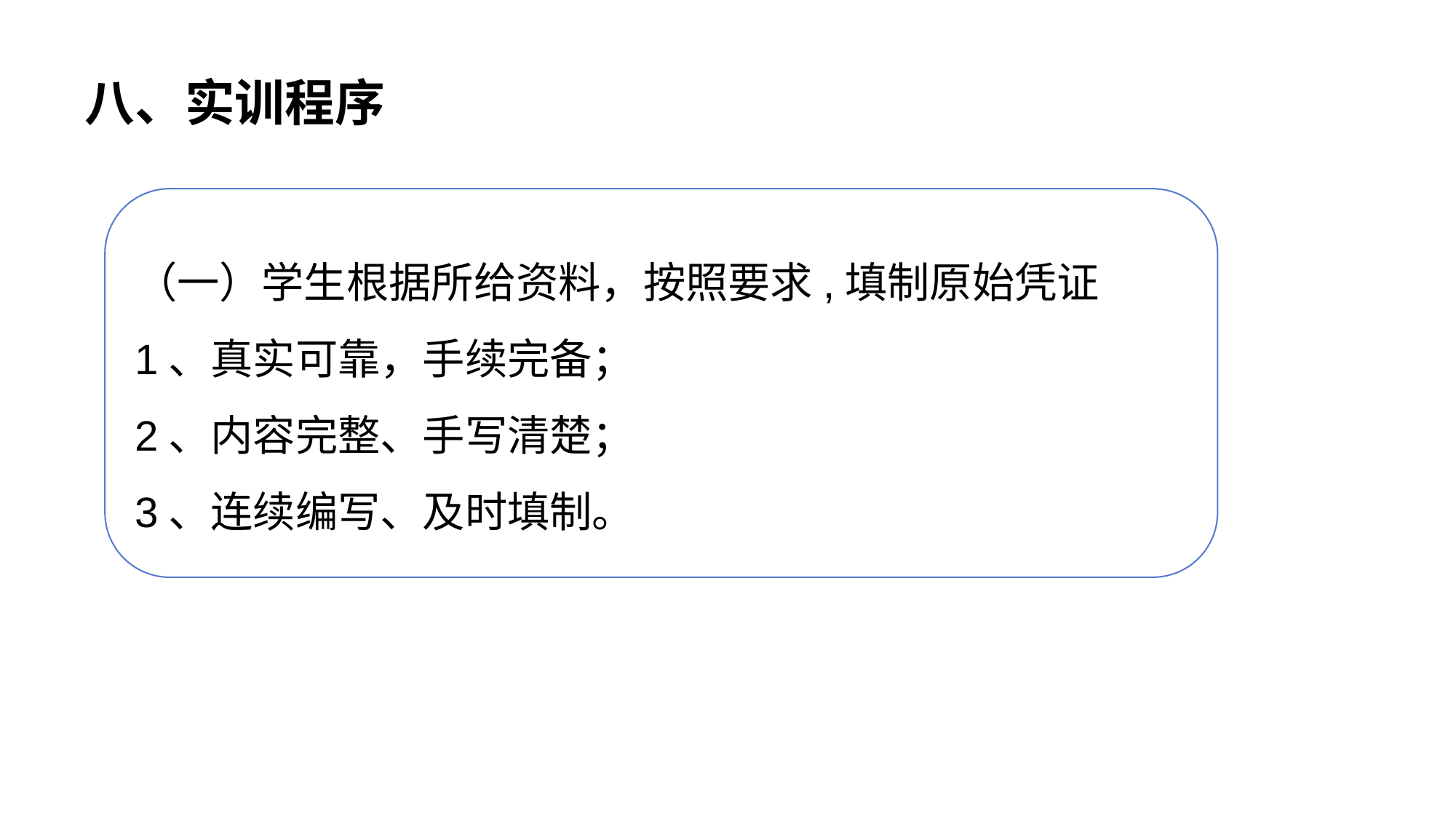

八、实训程序

（一）学生根据所给资料，按照要求,填制原始凭证
1、真实可靠，手续完备；
2、内容完整、手写清楚；
3、连续编写、及时填制。

18